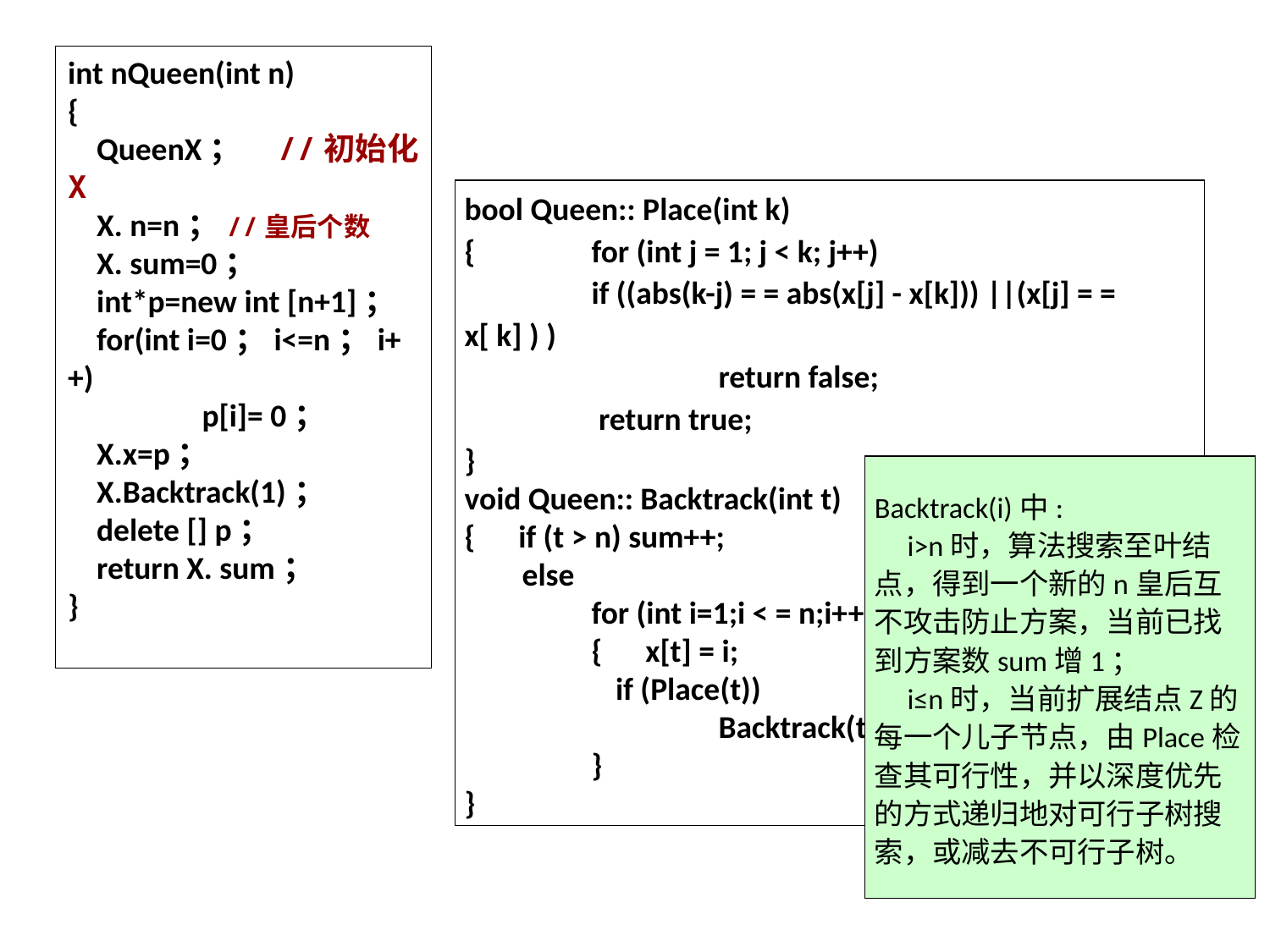

int nQueen(int n)
{
    QueenX；    //初始化X
    X. n=n；//皇后个数
    X. sum=0；
    int*p=new int [n+1]；
    for(int i=0；i<=n；i++)
   	 p[i]= 0；
    X.x=p；
    X.Backtrack(1)；
    delete [] p；
    return X. sum；
}

bool Queen:: Place(int k)
{ 	for (int j = 1; j < k; j++)
      	if ((abs(k-j) = = abs(x[j] - x[k])) ||(x[j] = = x[ k] ) )
		return false;
  	 return true;
}
void Queen:: Backtrack(int t)
{      if (t > n) sum++;
        else
        	for (int i=1;i < = n;i++)
	{      x[t] = i;
                     if (Place(t))
		Backtrack(t + 1) ；
	}
}
Backtrack(i)中:
     i>n时，算法搜索至叶结点，得到一个新的n皇后互不攻击防止方案，当前已找到方案数sum增1；
     i≤n时，当前扩展结点Z的每一个儿子节点，由Place检查其可行性，并以深度优先的方式递归地对可行子树搜索，或减去不可行子树。